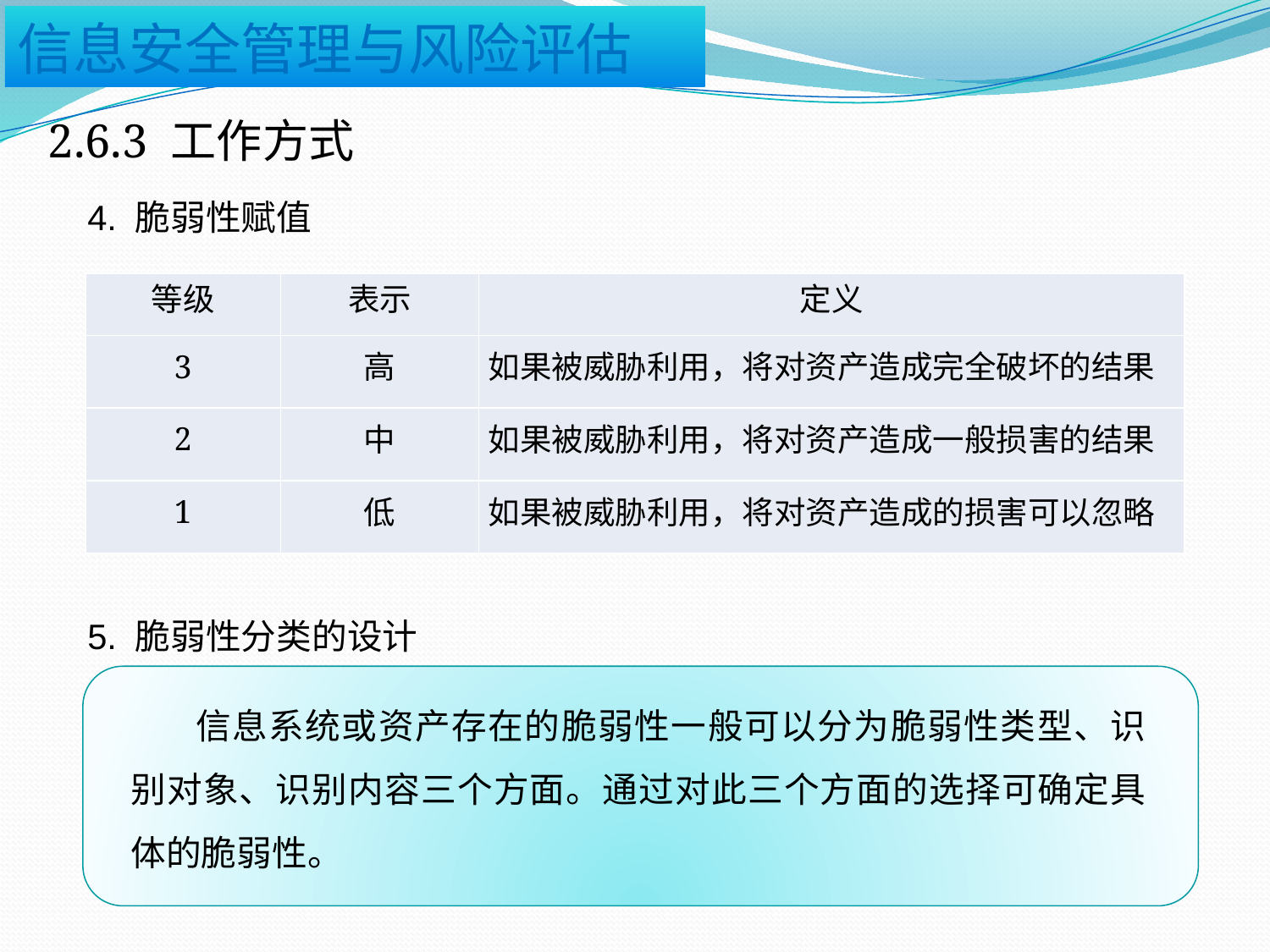

2.6.3 工作方式
4. 脆弱性赋值
| 等级 | 表示 | 定义 |
| --- | --- | --- |
| 3 | 高 | 如果被威胁利用，将对资产造成完全破坏的结果 |
| 2 | 中 | 如果被威胁利用，将对资产造成一般损害的结果 |
| 1 | 低 | 如果被威胁利用，将对资产造成的损害可以忽略 |
5. 脆弱性分类的设计

  信息系统或资产存在的脆弱性一般可以分为脆弱性类型、识别对象、识别内容三个方面。通过对此三个方面的选择可确定具体的脆弱性。